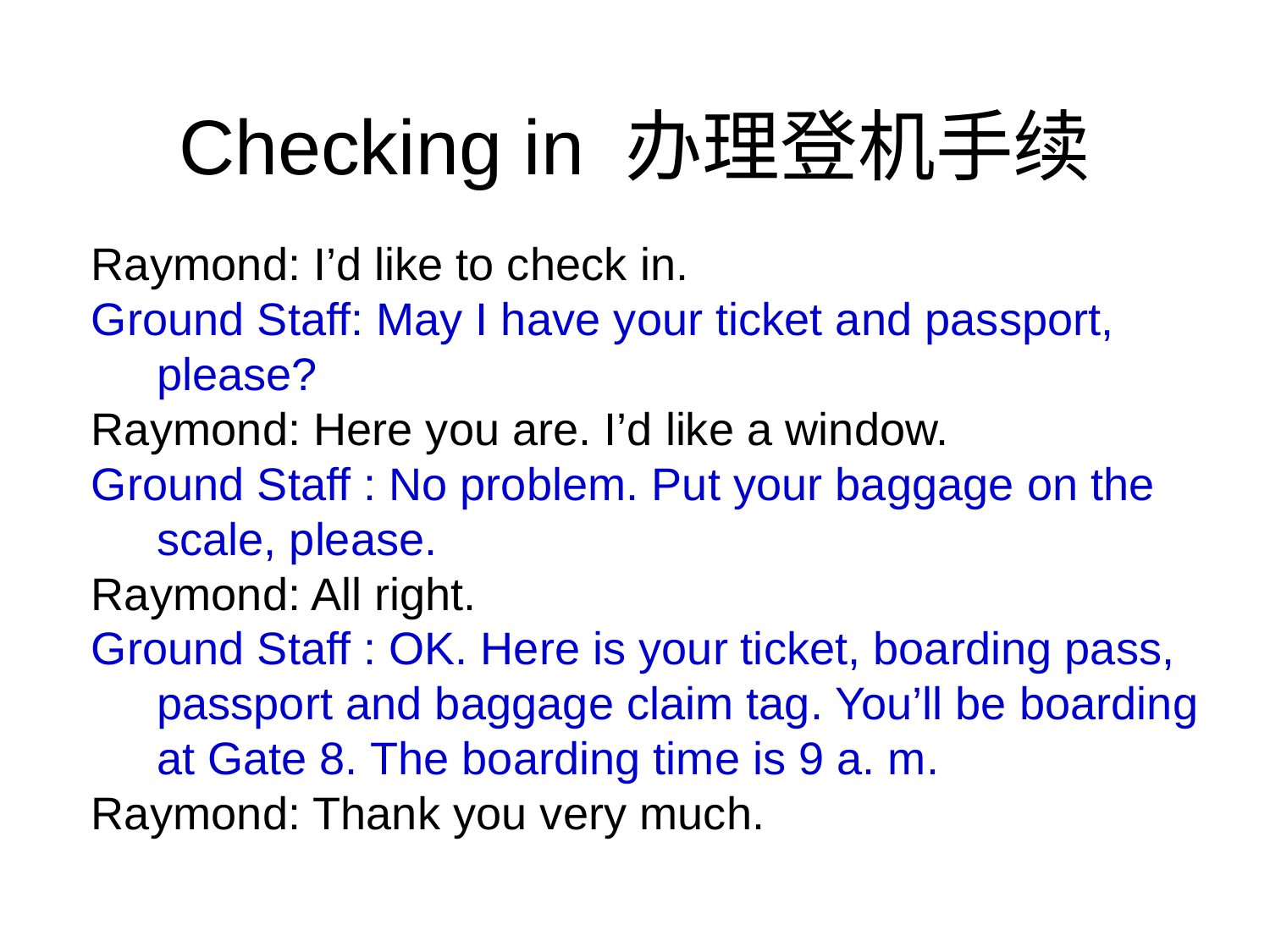

Checking in 办理登机手续
Raymond: I’d like to check in.
Ground Staff: May I have your ticket and passport, please?
Raymond: Here you are. I’d like a window.
Ground Staff : No problem. Put your baggage on the scale, please.
Raymond: All right.
Ground Staff : OK. Here is your ticket, boarding pass, passport and baggage claim tag. You’ll be boarding at Gate 8. The boarding time is 9 a. m.
Raymond: Thank you very much.